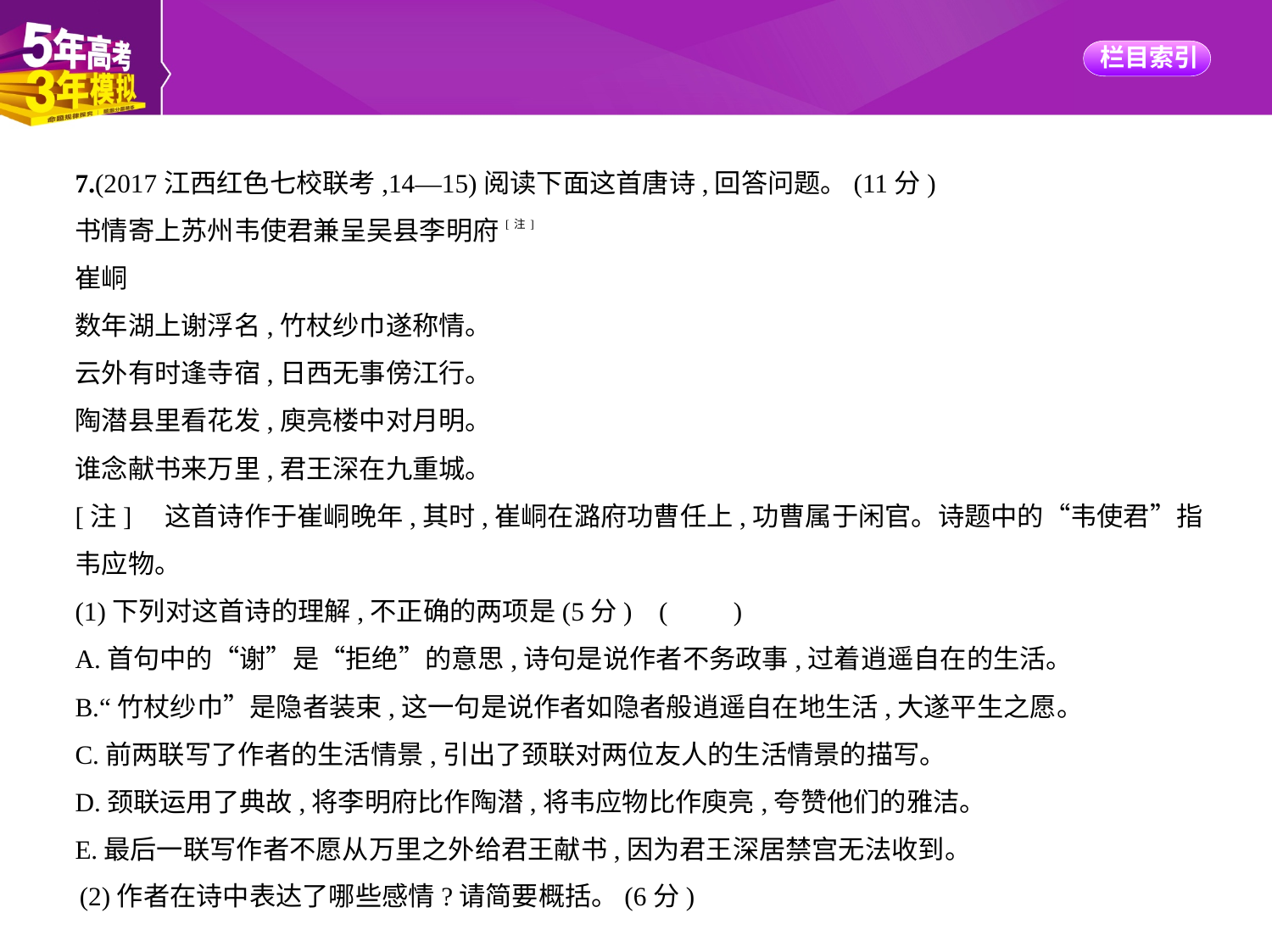

7.(2017江西红色七校联考,14—15)阅读下面这首唐诗,回答问题。(11分)
书情寄上苏州韦使君兼呈吴县李明府[注]
崔峒
数年湖上谢浮名,竹杖纱巾遂称情。
云外有时逢寺宿,日西无事傍江行。
陶潜县里看花发,庾亮楼中对月明。
谁念献书来万里,君王深在九重城。
[注]　这首诗作于崔峒晚年,其时,崔峒在潞府功曹任上,功曹属于闲官。诗题中的“韦使君”指
韦应物。
(1)下列对这首诗的理解,不正确的两项是(5分) (　　)
A.首句中的“谢”是“拒绝”的意思,诗句是说作者不务政事,过着逍遥自在的生活。
B.“竹杖纱巾”是隐者装束,这一句是说作者如隐者般逍遥自在地生活,大遂平生之愿。
C.前两联写了作者的生活情景,引出了颈联对两位友人的生活情景的描写。
D.颈联运用了典故,将李明府比作陶潜,将韦应物比作庾亮,夸赞他们的雅洁。
E.最后一联写作者不愿从万里之外给君王献书,因为君王深居禁宫无法收到。
(2)作者在诗中表达了哪些感情?请简要概括。(6分)